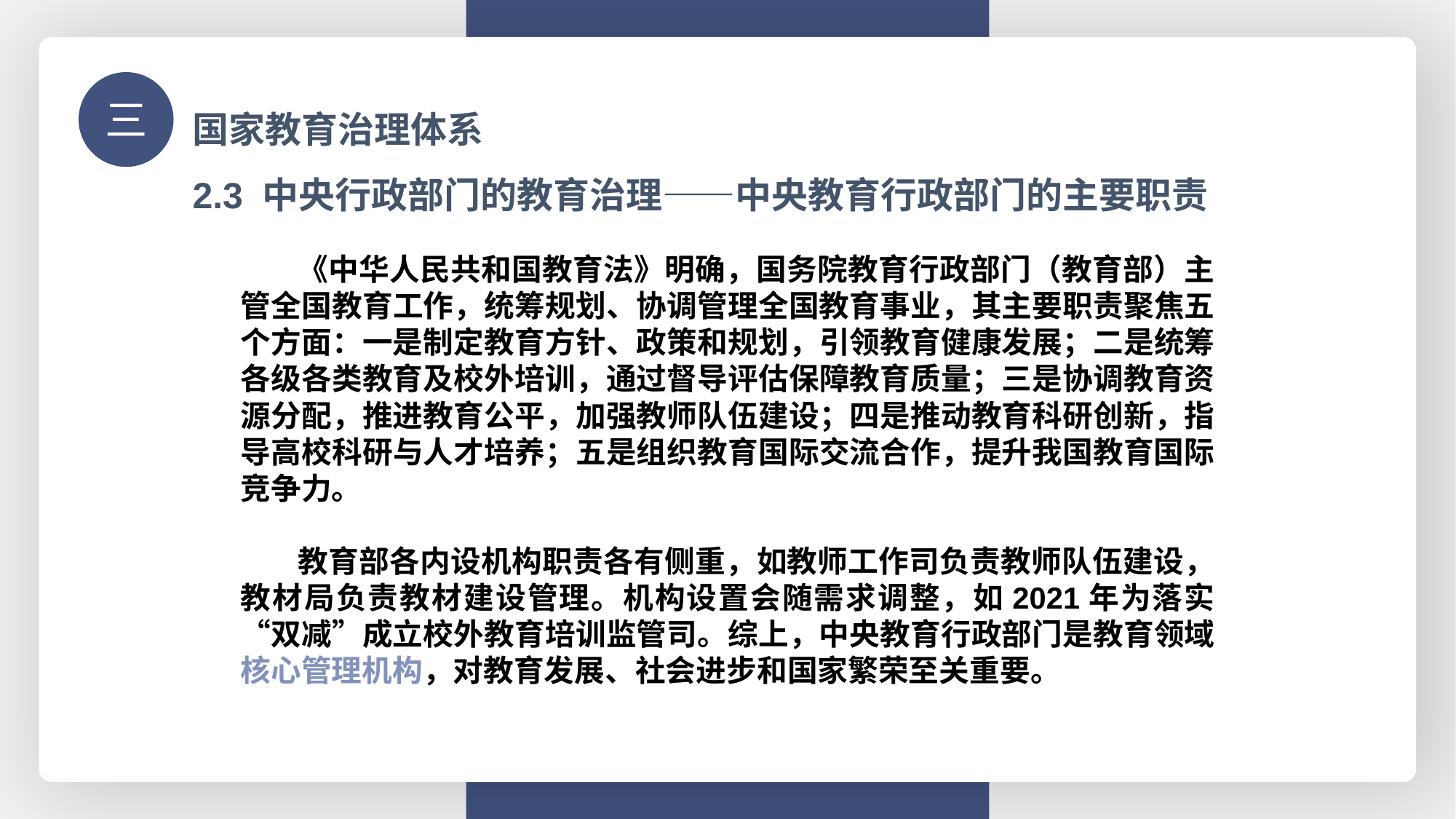

国家教育治理体系
三
2.3 中央行政部门的教育治理——中央教育行政部门的主要职责
       《中华人民共和国教育法》明确，国务院教育行政部门（教育部）主管全国教育工作，统筹规划、协调管理全国教育事业，其主要职责聚焦五个方面：一是制定教育方针、政策和规划，引领教育健康发展；二是统筹各级各类教育及校外培训，通过督导评估保障教育质量；三是协调教育资源分配，推进教育公平，加强教师队伍建设；四是推动教育科研创新，指导高校科研与人才培养；五是组织教育国际交流合作，提升我国教育国际竞争力。

       教育部各内设机构职责各有侧重，如教师工作司负责教师队伍建设，教材局负责教材建设管理。机构设置会随需求调整，如2021年为落实“双减”成立校外教育培训监管司。综上，中央教育行政部门是教育领域核心管理机构，对教育发展、社会进步和国家繁荣至关重要。